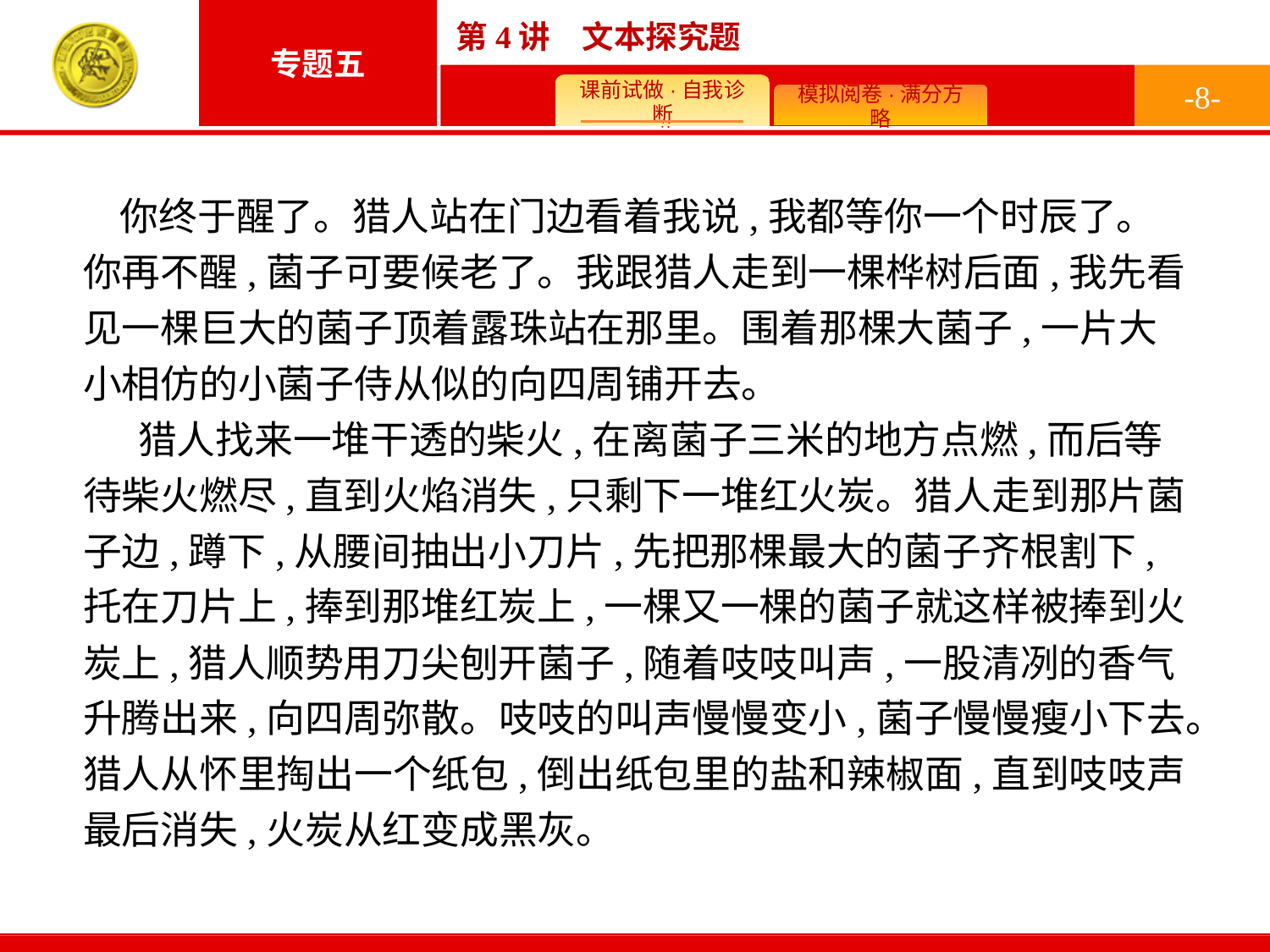

-8-
你终于醒了。猎人站在门边看着我说,我都等你一个时辰了。你再不醒,菌子可要候老了。我跟猎人走到一棵桦树后面,我先看见一棵巨大的菌子顶着露珠站在那里。围着那棵大菌子,一片大小相仿的小菌子侍从似的向四周铺开去。
 猎人找来一堆干透的柴火,在离菌子三米的地方点燃,而后等待柴火燃尽,直到火焰消失,只剩下一堆红火炭。猎人走到那片菌子边,蹲下,从腰间抽出小刀片,先把那棵最大的菌子齐根割下,托在刀片上,捧到那堆红炭上,一棵又一棵的菌子就这样被捧到火炭上,猎人顺势用刀尖刨开菌子,随着吱吱叫声,一股清冽的香气升腾出来,向四周弥散。吱吱的叫声慢慢变小,菌子慢慢瘦小下去。猎人从怀里掏出一个纸包,倒出纸包里的盐和辣椒面,直到吱吱声最后消失,火炭从红变成黑灰。